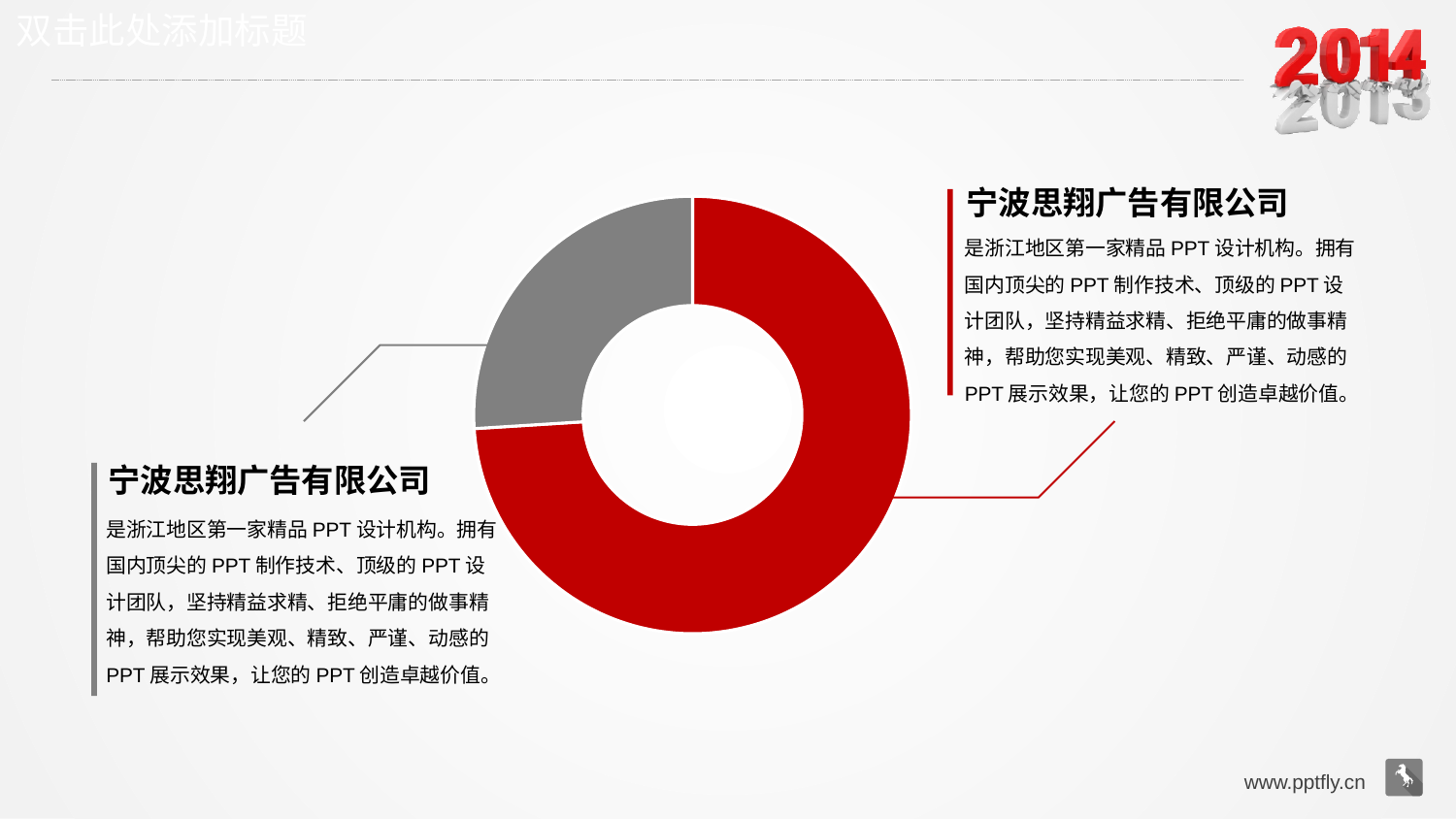

双击此处添加标题
宁波思翔广告有限公司

### Chart

| Category | 百分比 |
|---|---|
| 份额 | 0.74 |
| 占用数据 | 0.26 |
是浙江地区第一家精品PPT设计机构。拥有国内顶尖的PPT制作技术、顶级的PPT设计团队，坚持精益求精、拒绝平庸的做事精神，帮助您实现美观、精致、严谨、动感的PPT展示效果，让您的PPT创造卓越价值。

宁波思翔广告有限公司

是浙江地区第一家精品PPT设计机构。拥有国内顶尖的PPT制作技术、顶级的PPT设计团队，坚持精益求精、拒绝平庸的做事精神，帮助您实现美观、精致、严谨、动感的PPT展示效果，让您的PPT创造卓越价值。